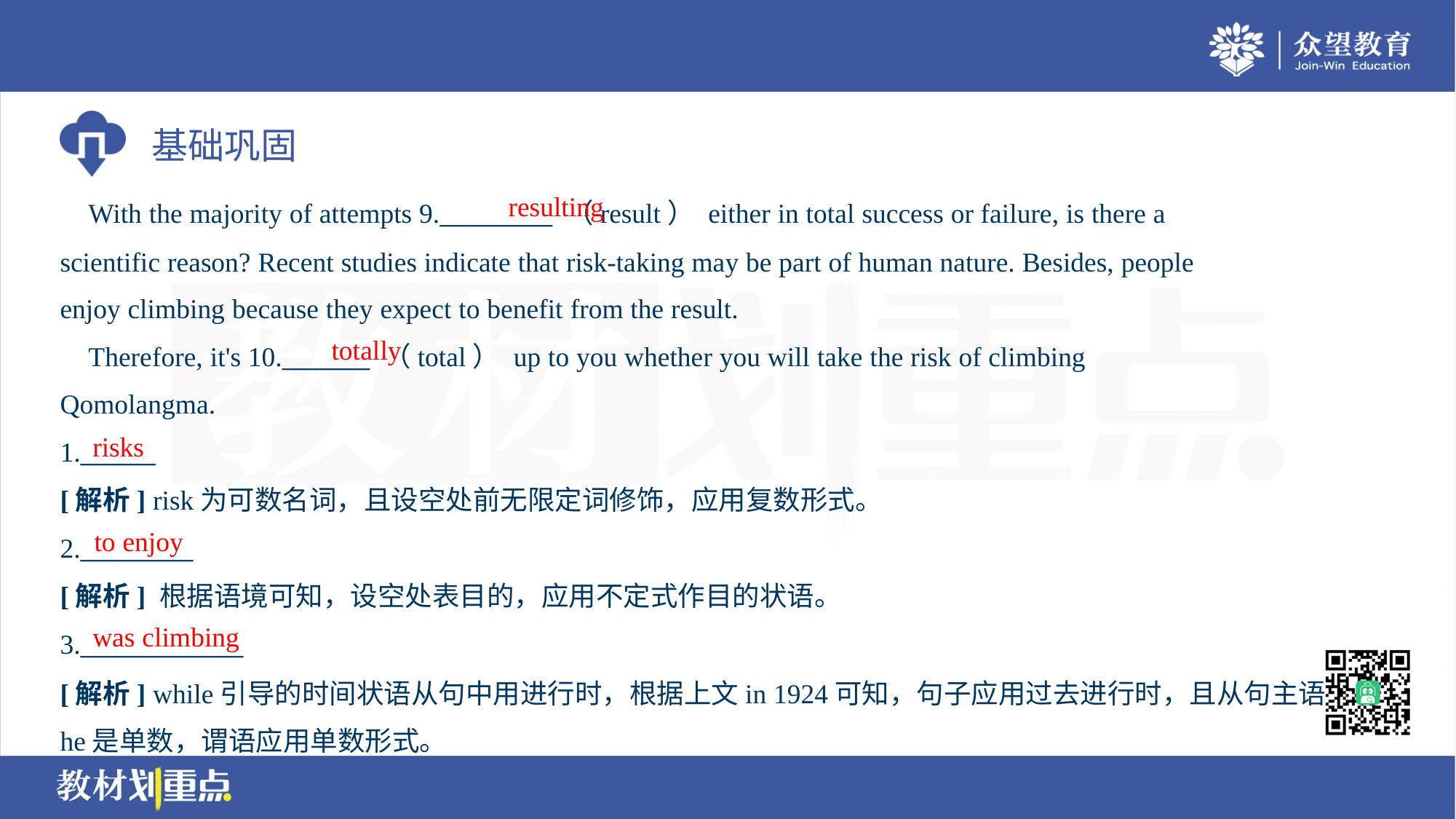

resulting
    With the majority of attempts 9._________ （result） either in total success or failure, is there a
scientific reason? Recent studies indicate that risk-taking may be part of human nature. Besides, people
enjoy climbing because they expect to benefit from the result.
totally
    Therefore, it's 10._______ （total） up to you whether you will take the risk of climbing
Qomolangma.
risks
1.______
[解析] risk为可数名词，且设空处前无限定词修饰，应用复数形式。
to enjoy
2._________
[解析] 根据语境可知，设空处表目的，应用不定式作目的状语。
was climbing
3._____________
[解析] while引导的时间状语从句中用进行时，根据上文in 1924可知，句子应用过去进行时，且从句主语
he是单数，谓语应用单数形式。